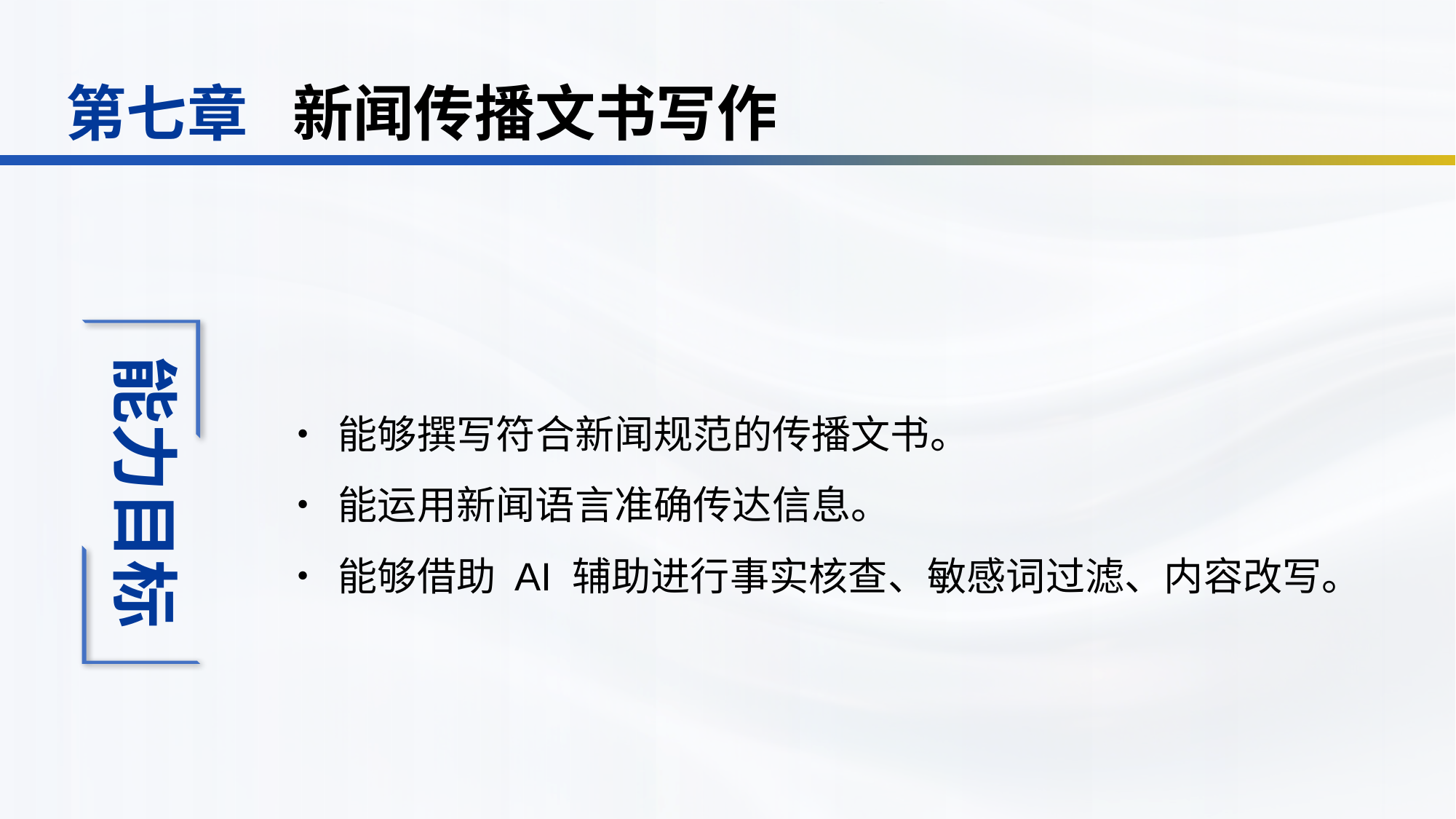

新闻传播文书写作
第七章
•	能够撰写符合新闻规范的传播文书。
•	能运用新闻语言准确传达信息。
•	能够借助 AI 辅助进行事实核查、敏感词过滤、内容改写。